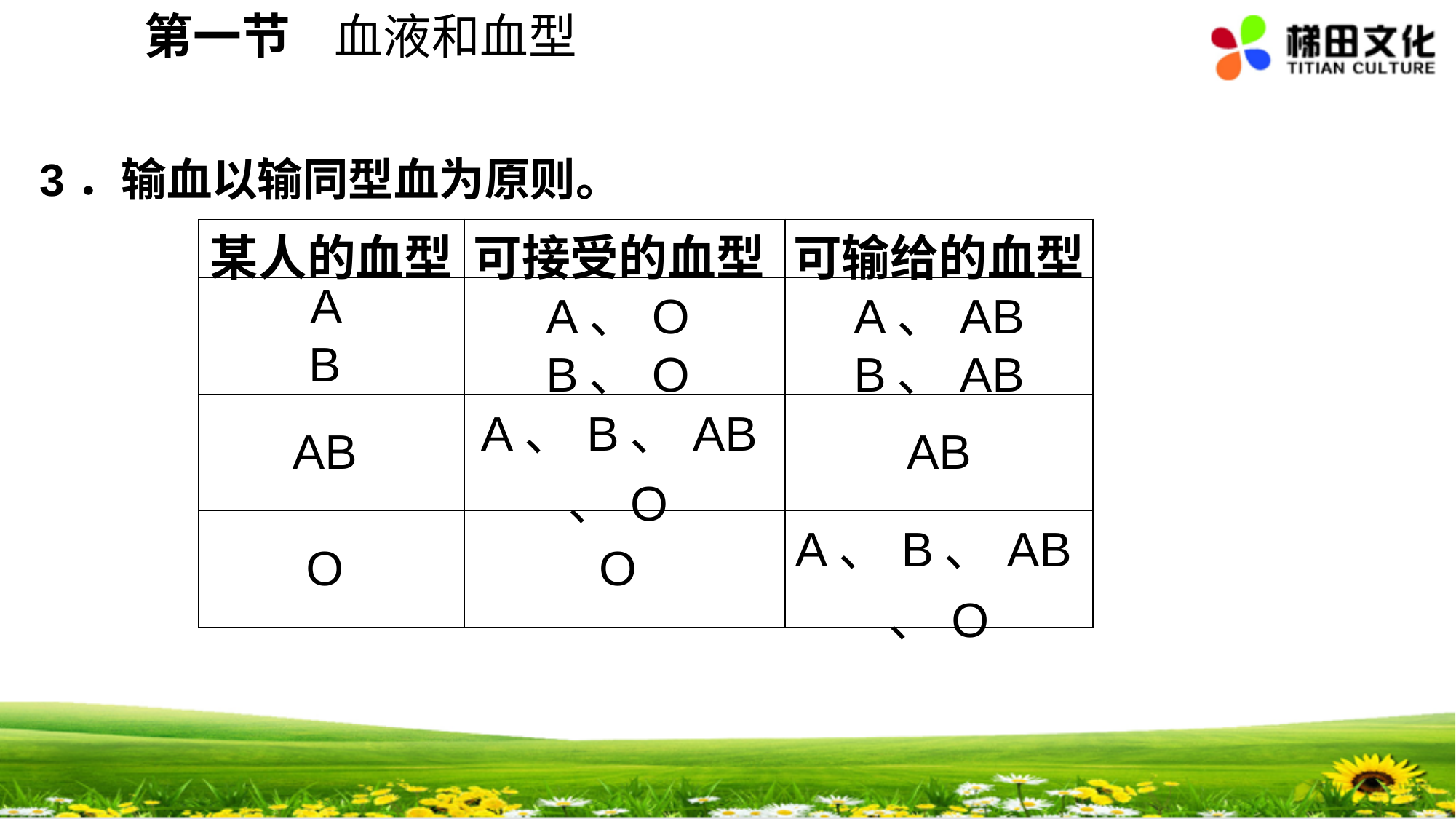

第一节    血液和血型
3．输血以输同型血为原则。
| 某人的血型 | 可接受的血型 | 可输给的血型 |
| --- | --- | --- |
| A | A、O | A、AB |
| B | B、O | B、AB |
| AB | A、B、AB、O | AB |
| O | O | A、B、AB、O |